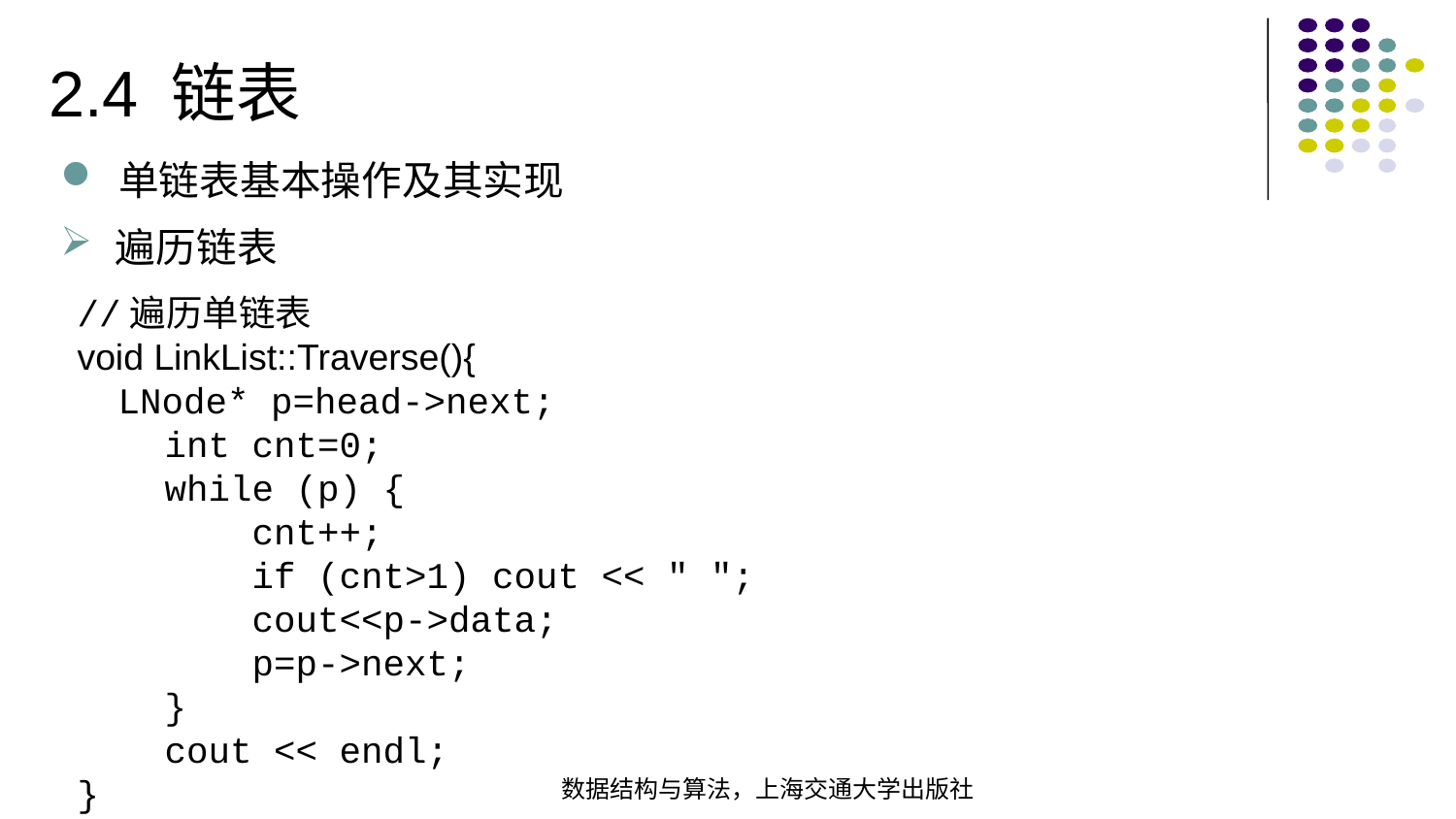

2.4 链表
单链表基本操作及其实现
遍历链表
//遍历单链表void LinkList::Traverse(){      LNode* p=head->next;    int cnt=0;    while (p) {        cnt++;        if (cnt>1) cout << " ";        cout<<p->data;        p=p->next;     }    cout << endl;
}